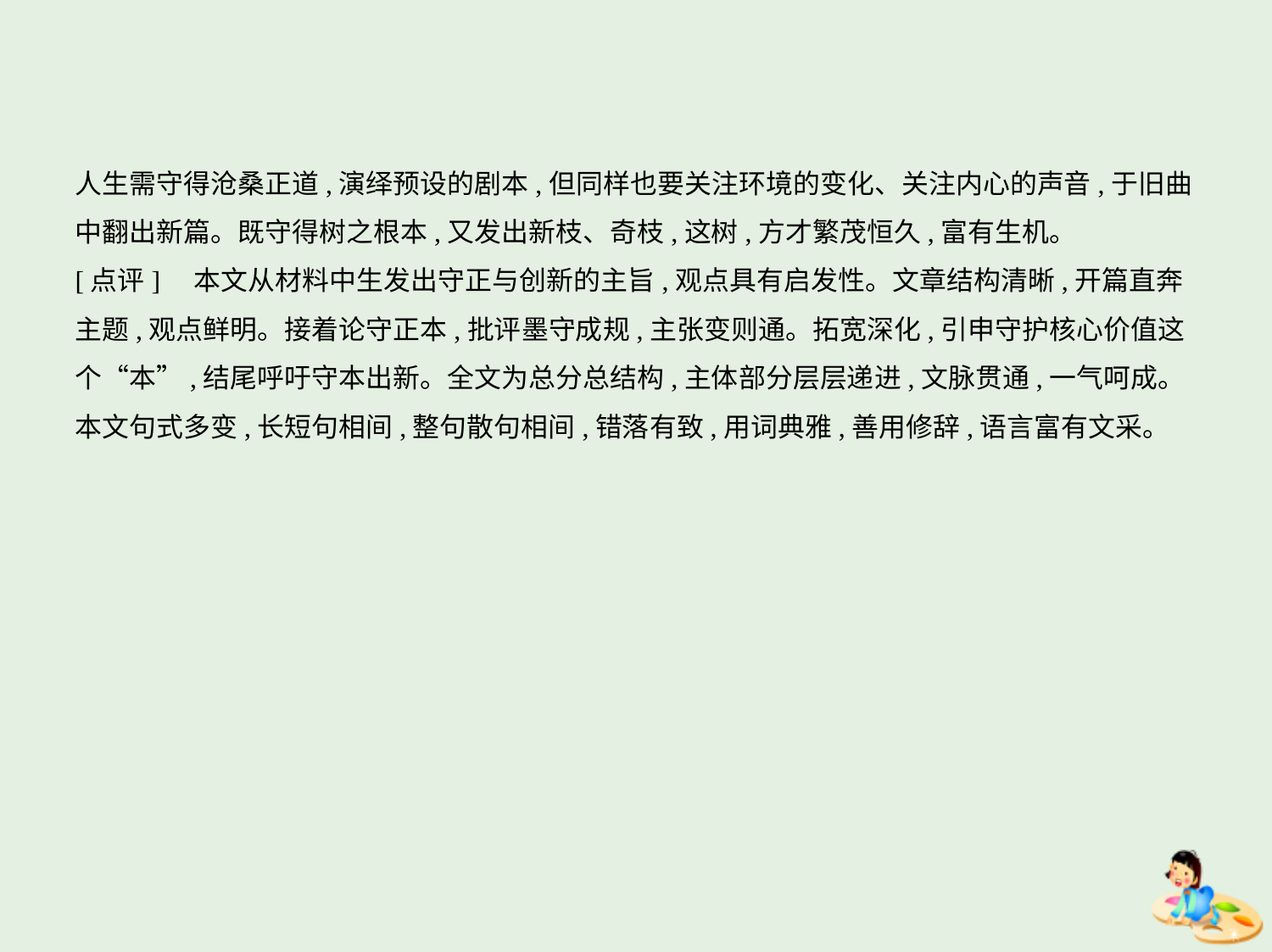

人生需守得沧桑正道,演绎预设的剧本,但同样也要关注环境的变化、关注内心的声音,于旧曲
中翻出新篇。既守得树之根本,又发出新枝、奇枝,这树,方才繁茂恒久,富有生机。
[点评]　本文从材料中生发出守正与创新的主旨,观点具有启发性。文章结构清晰,开篇直奔
主题,观点鲜明。接着论守正本,批评墨守成规,主张变则通。拓宽深化,引申守护核心价值这
个“本”,结尾呼吁守本出新。全文为总分总结构,主体部分层层递进,文脉贯通,一气呵成。
本文句式多变,长短句相间,整句散句相间,错落有致,用词典雅,善用修辞,语言富有文采。